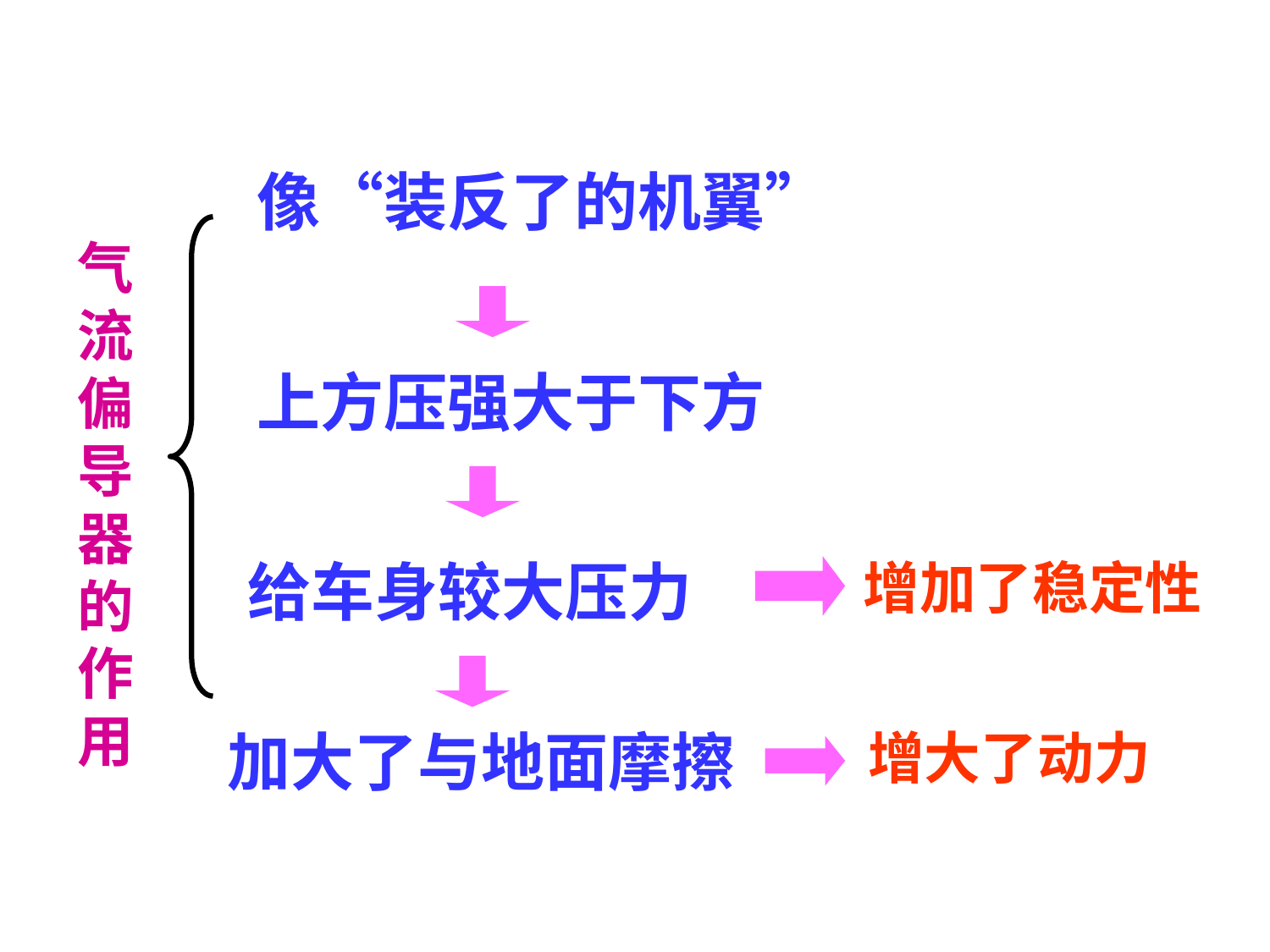

像“装反了的机翼”

气流偏导器的作用

上方压强大于下方

给车身较大压力
增加了稳定性

加大了与地面摩擦
增大了动力